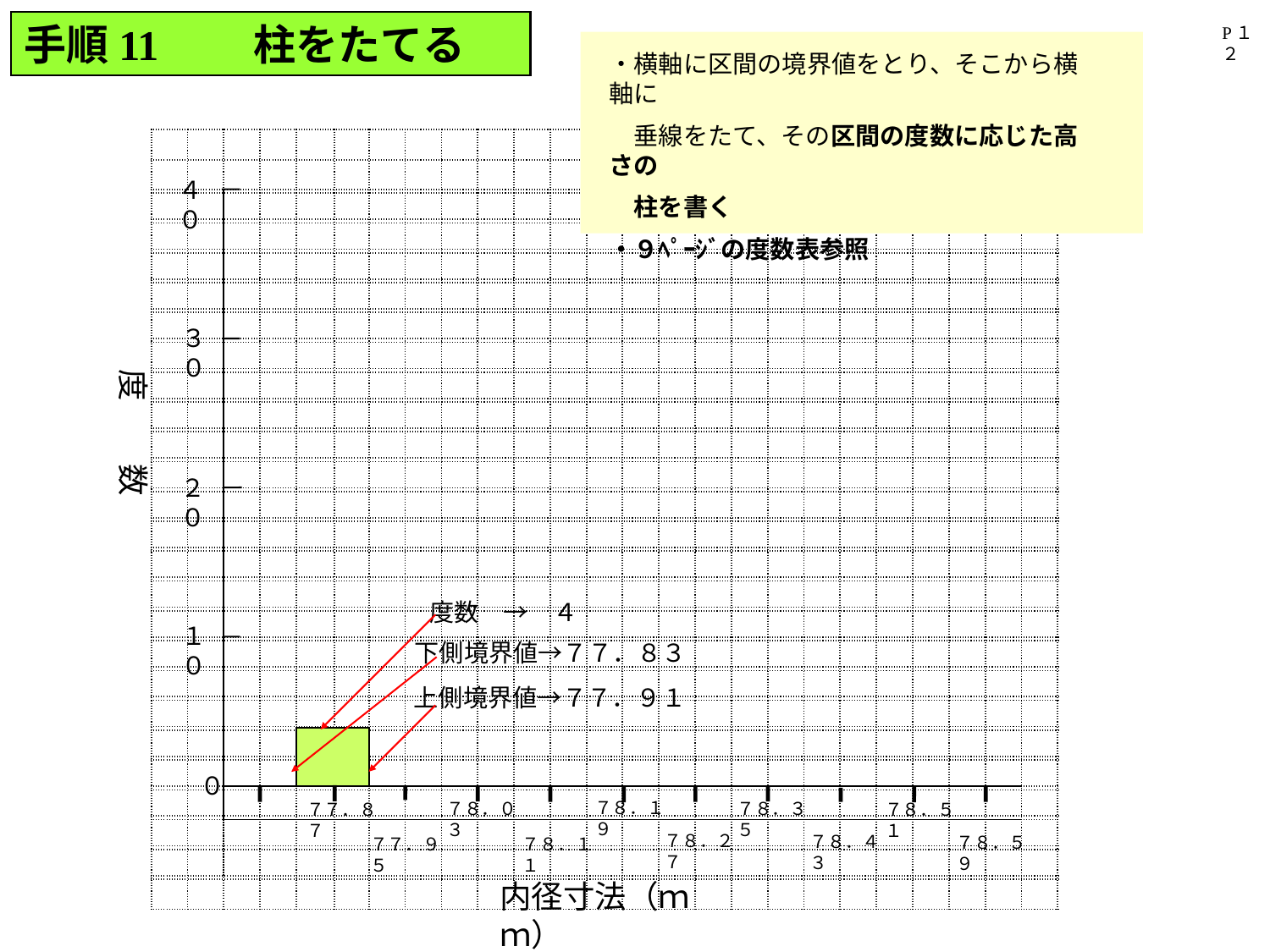

手順11　　柱をたてる
P１２

・横軸に区間の境界値をとり、そこから横軸に
　垂線をたて、その区間の度数に応じた高さの
　柱を書く
・９ﾍﾟｰｼﾞの度数表参照
|  |  |  |  |  |  |  |  |  |  |  |  |  |  |  |  |  |  |  |  |  |  |  |  |  |
| --- | --- | --- | --- | --- | --- | --- | --- | --- | --- | --- | --- | --- | --- | --- | --- | --- | --- | --- | --- | --- | --- | --- | --- | --- |
|  |  |  |  |  |  |  |  |  |  |  |  |  |  |  |  |  |  |  |  |  |  |  |  |  |
|  |  |  |  |  |  |  |  |  |  |  |  |  |  |  |  |  |  |  |  |  |  |  |  |  |
|  |  |  |  |  |  |  |  |  |  |  |  |  |  |  |  |  |  |  |  |  |  |  |  |  |
|  |  |  |  |  |  |  |  |  |  |  |  |  |  |  |  |  |  |  |  |  |  |  |  |  |
|  |  |  |  |  |  |  |  |  |  |  |  |  |  |  |  |  |  |  |  |  |  |  |  |  |
|  |  |  |  |  |  |  |  |  |  |  |  |  |  |  |  |  |  |  |  |  |  |  |  |  |
|  |  |  |  |  |  |  |  |  |  |  |  |  |  |  |  |  |  |  |  |  |  |  |  |  |
|  |  |  |  |  |  |  |  |  |  |  |  |  |  |  |  |  |  |  |  |  |  |  |  |  |
|  |  |  |  |  |  |  |  |  |  |  |  |  |  |  |  |  |  |  |  |  |  |  |  |  |
|  |  |  |  |  |  |  |  |  |  |  |  |  |  |  |  |  |  |  |  |  |  |  |  |  |
|  |  |  |  |  |  |  |  |  |  |  |  |  |  |  |  |  |  |  |  |  |  |  |  |  |
|  |  |  |  |  |  |  |  |  |  |  |  |  |  |  |  |  |  |  |  |  |  |  |  |  |
|  |  |  |  |  |  |  |  |  |  |  |  |  |  |  |  |  |  |  |  |  |  |  |  |  |
|  |  |  |  |  |  |  |  |  |  |  |  |  |  |  |  |  |  |  |  |  |  |  |  |  |
|  |  |  |  |  |  |  |  |  |  |  |  |  |  |  |  |  |  |  |  |  |  |  |  |  |
|  |  |  |  |  |  |  |  |  |  |  |  |  |  |  |  |  |  |  |  |  |  |  |  |  |
|  |  |  |  |  |  |  |  |  |  |  |  |  |  |  |  |  |  |  |  |  |  |  |  |  |
|  |  |  |  |  |  |  |  |  |  |  |  |  |  |  |  |  |  |  |  |  |  |  |  |  |
|  |  |  |  |  |  |  |  |  |  |  |  |  |  |  |  |  |  |  |  |  |  |  |  |  |
|  |  |  |  |  |  |  |  |  |  |  |  |  |  |  |  |  |  |  |  |  |  |  |  |  |
|  |  |  |  |  |  |  |  |  |  |  |  |  |  |  |  |  |  |  |  |  |  |  |  |  |
|  |  |  |  |  |  |  |  |  |  |  |  |  |  |  |  |  |  |  |  |  |  |  |  |  |
|  |  |  |  |  |  |  |  |  |  |  |  |  |  |  |  |  |  |  |  |  |  |  |  |  |
|  |  |  |  |  |  |  |  |  |  |  |  |  |  |  |  |  |  |  |  |  |  |  |  |  |
|  |  |  |  |  |  |  |  |  |  |  |  |  |  |  |  |  |  |  |  |  |  |  |  |  |
| --- | --- | --- | --- | --- | --- | --- | --- | --- | --- | --- | --- | --- | --- | --- | --- | --- | --- | --- | --- | --- | --- | --- | --- | --- |
|  |  |  |  |  |  |  |  |  |  |  |  |  |  |  |  |  |  |  |  |  |  |  |  |  |
|  |  |  |  |  |  |  |  |  |  |  |  |  |  |  |  |  |  |  |  |  |  |  |  |  |
|  |  |  |  |  |  |  |  |  |  |  |  |  |  |  |  |  |  |  |  |  |  |  |  |  |
|  |  |  |  |  |  |  |  |  |  |  |  |  |  |  |  |  |  |  |  |  |  |  |  |  |
|  |  |  |  |  |  |  |  |  |  |  |  |  |  |  |  |  |  |  |  |  |  |  |  |  |
|  |  |  |  |  |  |  |  |  |  |  |  |  |  |  |  |  |  |  |  |  |  |  |  |  |
|  |  |  |  |  |  |  |  |  |  |  |  |  |  |  |  |  |  |  |  |  |  |  |  |  |
|  |  |  |  |  |  |  |  |  |  |  |  |  |  |  |  |  |  |  |  |  |  |  |  |  |
|  |  |  |  |  |  |  |  |  |  |  |  |  |  |  |  |  |  |  |  |  |  |  |  |  |
|  |  |  |  |  |  |  |  |  |  |  |  |  |  |  |  |  |  |  |  |  |  |  |  |  |
|  |  |  |  |  |  |  |  |  |  |  |  |  |  |  |  |  |  |  |  |  |  |  |  |  |
|  |  |  |  |  |  |  |  |  |  |  |  |  |  |  |  |  |  |  |  |  |  |  |  |  |
|  |  |  |  |  |  |  |  |  |  |  |  |  |  |  |  |  |  |  |  |  |  |  |  |  |
|  |  |  |  |  |  |  |  |  |  |  |  |  |  |  |  |  |  |  |  |  |  |  |  |  |
|  |  |  |  |  |  |  |  |  |  |  |  |  |  |  |  |  |  |  |  |  |  |  |  |  |
|  |  |  |  |  |  |  |  |  |  |  |  |  |  |  |  |  |  |  |  |  |  |  |  |  |
|  |  |  |  |  |  |  |  |  |  |  |  |  |  |  |  |  |  |  |  |  |  |  |  |  |
|  |  |  |  |  |  |  |  |  |  |  |  |  |  |  |  |  |  |  |  |  |  |  |  |  |
|  |  |  |  |  |  |  |  |  |  |  |  |  |  |  |  |  |  |  |  |  |  |  |  |  |
|  |  |  |  |  |  |  |  |  |  |  |  |  |  |  |  |  |  |  |  |  |  |  |  |  |
|  |  |  |  |  |  |  |  |  |  |  |  |  |  |  |  |  |  |  |  |  |  |  |  |  |
|  |  |  |  |  |  |  |  |  |  |  |  |  |  |  |  |  |  |  |  |  |  |  |  |  |
|  |  |  |  |  |  |  |  |  |  |  |  |  |  |  |  |  |  |  |  |  |  |  |  |  |
|  |  |  |  |  |  |  |  |  |  |  |  |  |  |  |  |  |  |  |  |  |  |  |  |  |
４０

３０

度　　数
２０

度数　→　４

下側境界値→７７．８３

上側境界値→７７．９１

１０

０

７８．１９
７８．３５
７８．０３
７７．８７
７８．５１
７８．２７
７８．４３
７８．５９
７８．１１
７７．９５
内径寸法（ｍｍ）